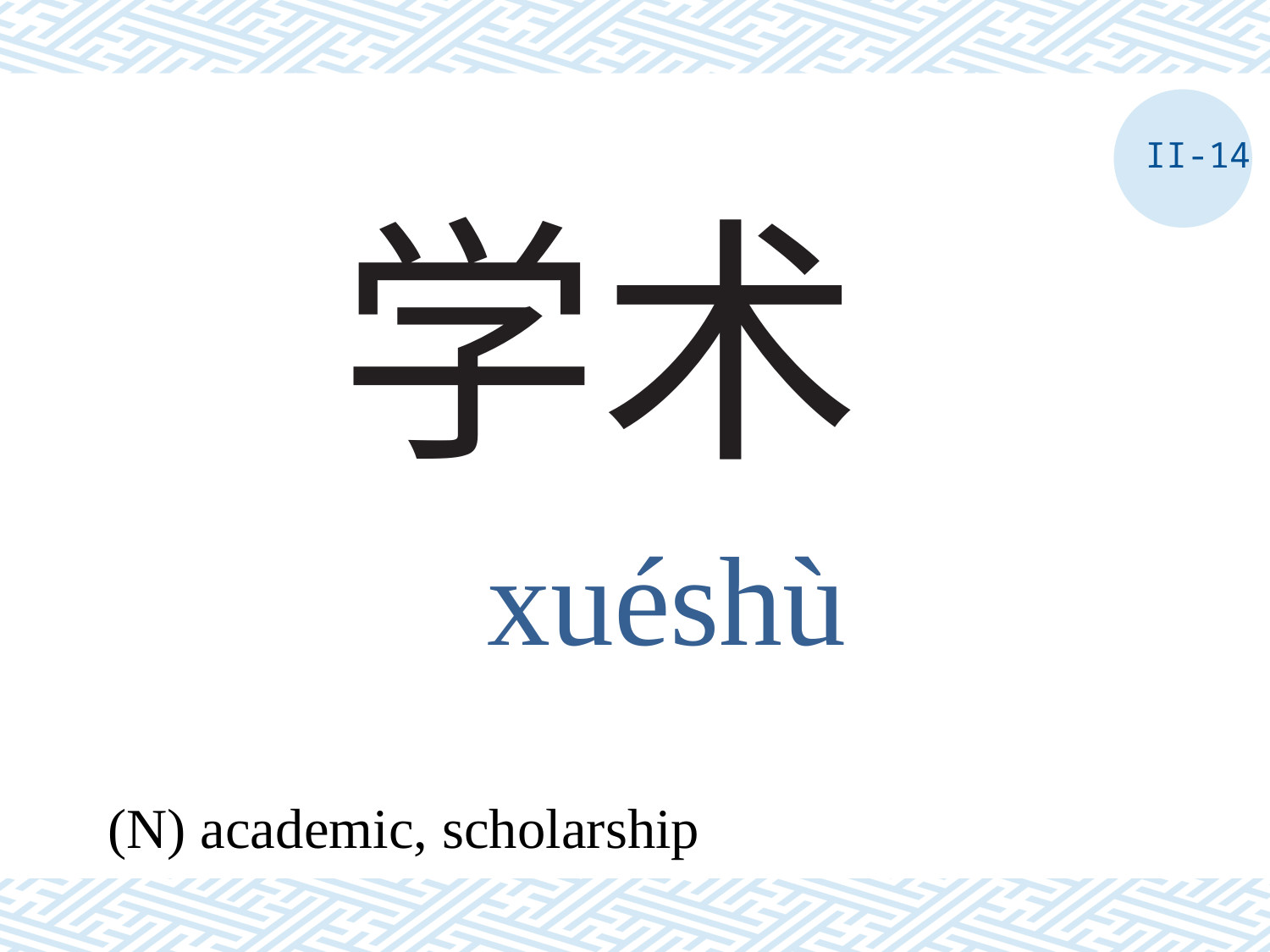

II-14

# 学术
xuéshù
(N) academic, scholarship